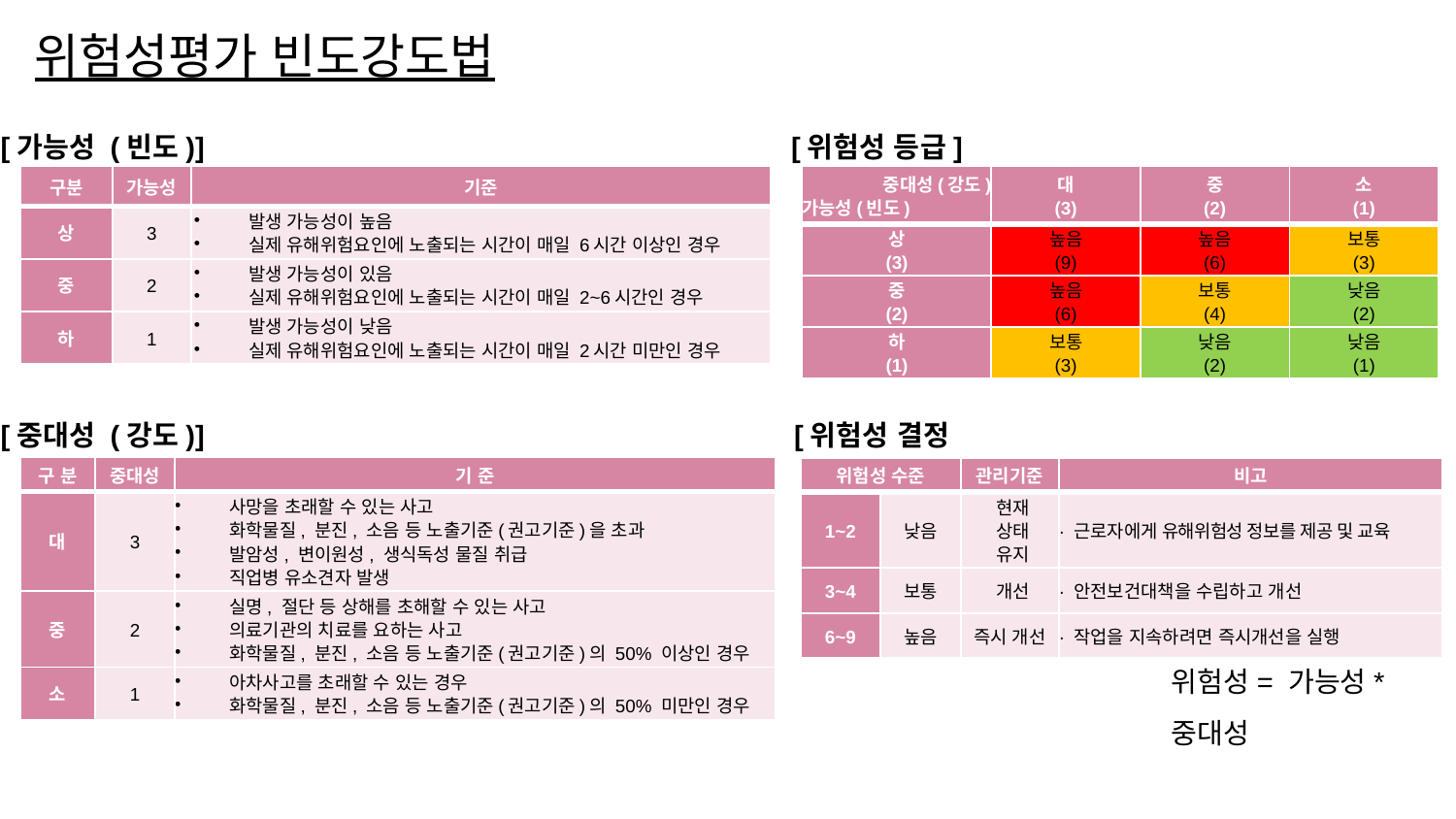

# 위험성평가 빈도강도법
[가능성 (빈도)]
[위험성 등급]
| 구분 | 가능성 | 기준 |
| --- | --- | --- |
| 상 | 3 | 발생 가능성이 높음 실제 유해위험요인에 노출되는 시간이 매일 6시간 이상인 경우 |
| 중 | 2 | 발생 가능성이 있음 실제 유해위험요인에 노출되는 시간이 매일 2~6시간인 경우 |
| 하 | 1 | 발생 가능성이 낮음 실제 유해위험요인에 노출되는 시간이 매일 2시간 미만인 경우 |
| 중대성(강도) 가능성(빈도) | 대 (3) | 중 (2) | 소 (1) |
| --- | --- | --- | --- |
| 상 (3) | 높음 (9) | 높음 (6) | 보통 (3) |
| 중 (2) | 높음 (6) | 보통 (4) | 낮음 (2) |
| 하 (1) | 보통 (3) | 낮음 (2) | 낮음 (1) |
[중대성 (강도)]
[위험성 결정
| 구 분 | 중대성 | 기 준 |
| --- | --- | --- |
| 대 | 3 | 사망을 초래할 수 있는 사고 화학물질, 분진, 소음 등 노출기준(권고기준)을 초과 발암성, 변이원성, 생식독성 물질 취급 직업병 유소견자 발생 |
| 중 | 2 | 실명, 절단 등 상해를 초해할 수 있는 사고 의료기관의 치료를 요하는 사고 화학물질, 분진, 소음 등 노출기준(권고기준)의 50% 이상인 경우 |
| 소 | 1 | 아차사고를 초래할 수 있는 경우 화학물질, 분진, 소음 등 노출기준(권고기준)의 50% 미만인 경우 |
| 위험성 수준 |  | 관리기준 | 비고 |
| --- | --- | --- | --- |
| 1~2 | 낮음 | 현재 상태 유지 | · 근로자에게 유해위험성 정보를 제공 및 교육 |
| 3~4 | 보통 | 개선 | · 안전보건대책을 수립하고 개선 |
| 6~9 | 높음 | 즉시 개선 | · 작업을 지속하려면 즉시개선을 실행 |
위험성= 가능성*중대성